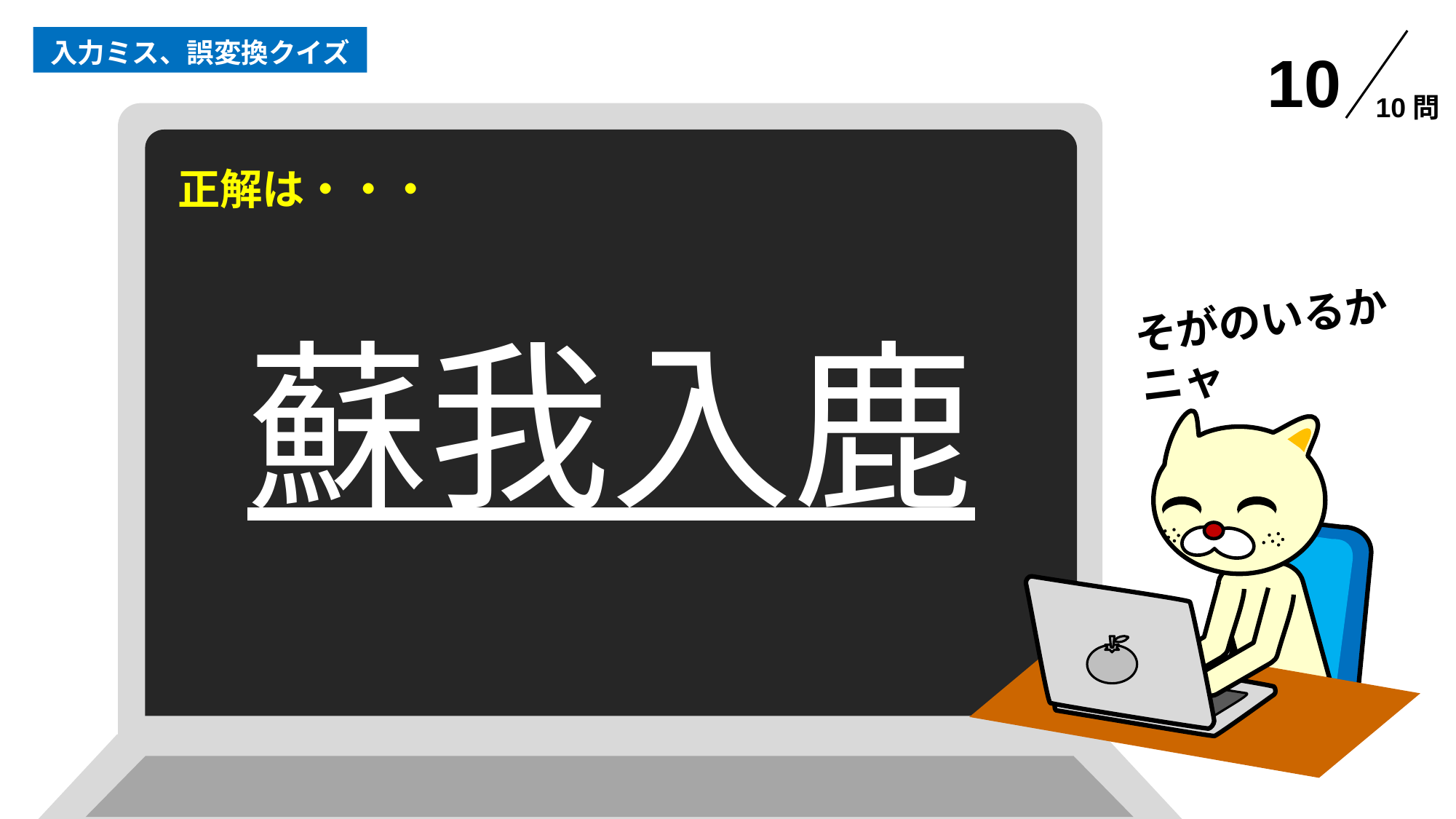

入力ミス、誤変換クイズ
10
10問

正解は・・・
そがのいるか
ニャ
蘇我入鹿